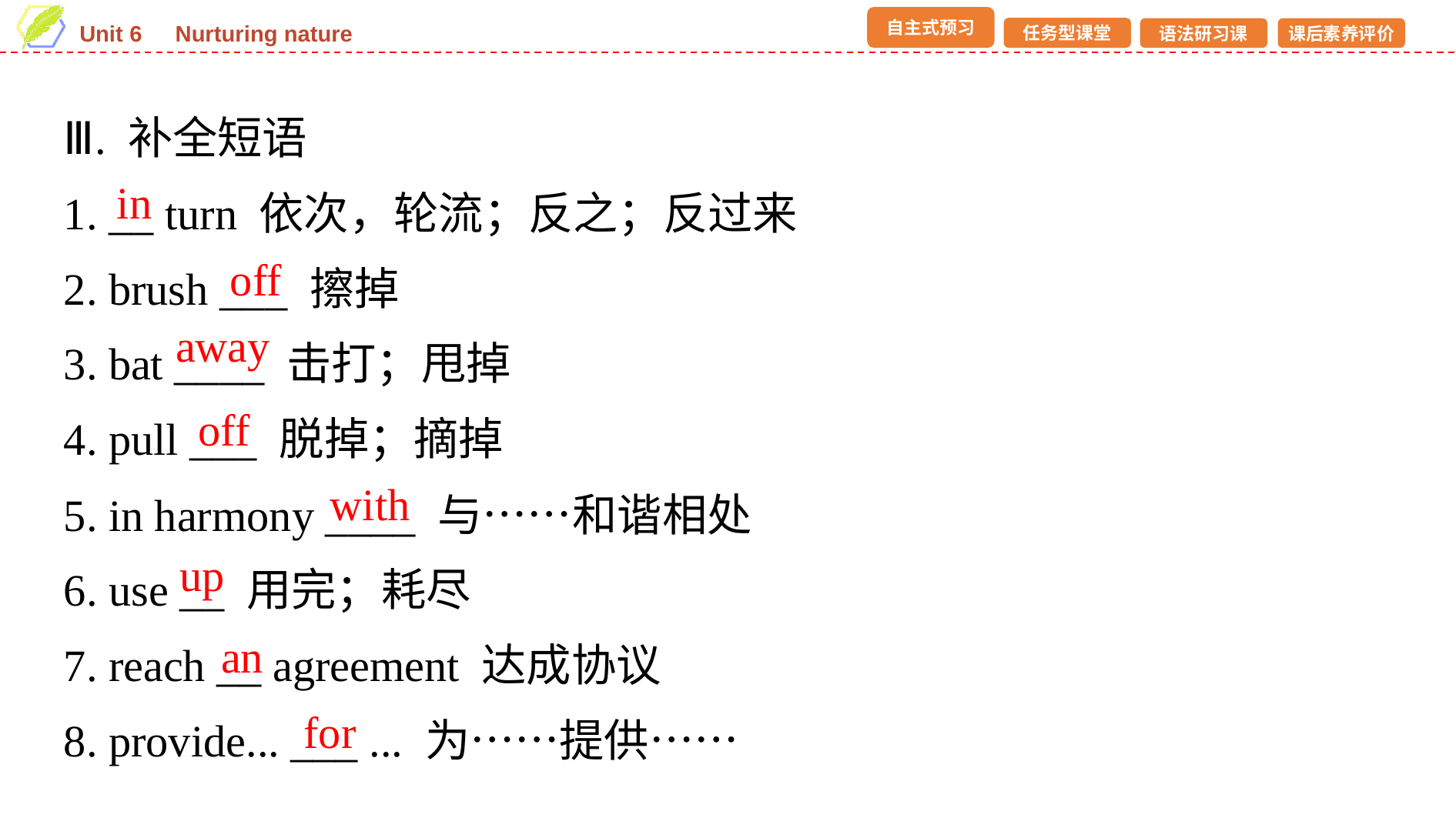

Ⅲ. 补全短语
1. __ turn 依次，轮流；反之；反过来
2. brush ___ 擦掉
3. bat ____ 击打；甩掉
4. pull ___ 脱掉；摘掉
5. in harmony ____ 与……和谐相处
6. use __ 用完；耗尽
7. reach __ agreement 达成协议
8. provide... ___ ... 为……提供……
in
off
away
off
with
up
an
for